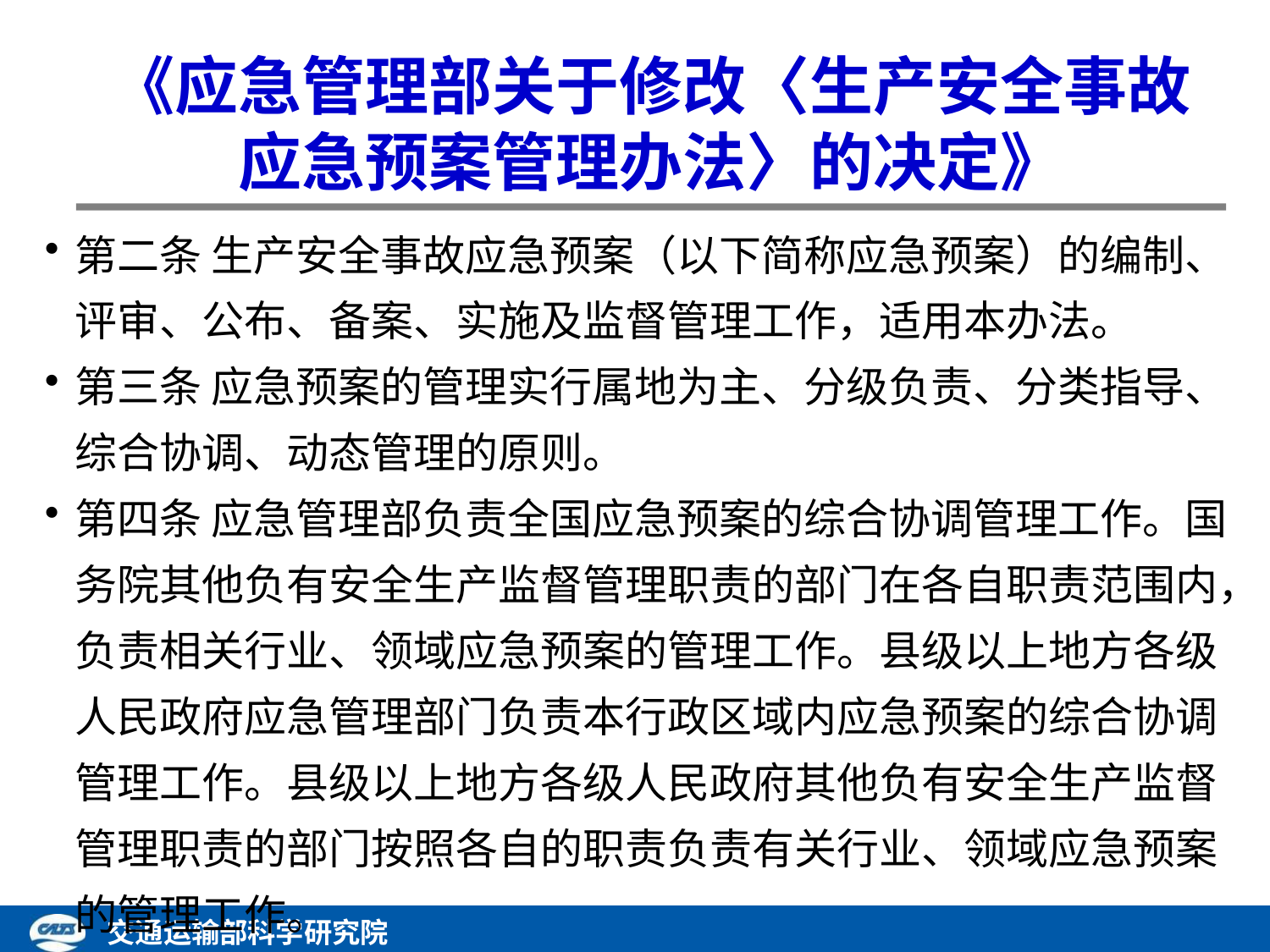

《应急管理部关于修改〈生产安全事故应急预案管理办法〉的决定》

第二条 生产安全事故应急预案（以下简称应急预案）的编制、评审、公布、备案、实施及监督管理工作，适用本办法。
第三条 应急预案的管理实行属地为主、分级负责、分类指导、综合协调、动态管理的原则。
第四条 应急管理部负责全国应急预案的综合协调管理工作。国务院其他负有安全生产监督管理职责的部门在各自职责范围内，负责相关行业、领域应急预案的管理工作。县级以上地方各级人民政府应急管理部门负责本行政区域内应急预案的综合协调管理工作。县级以上地方各级人民政府其他负有安全生产监督管理职责的部门按照各自的职责负责有关行业、领域应急预案的管理工作。